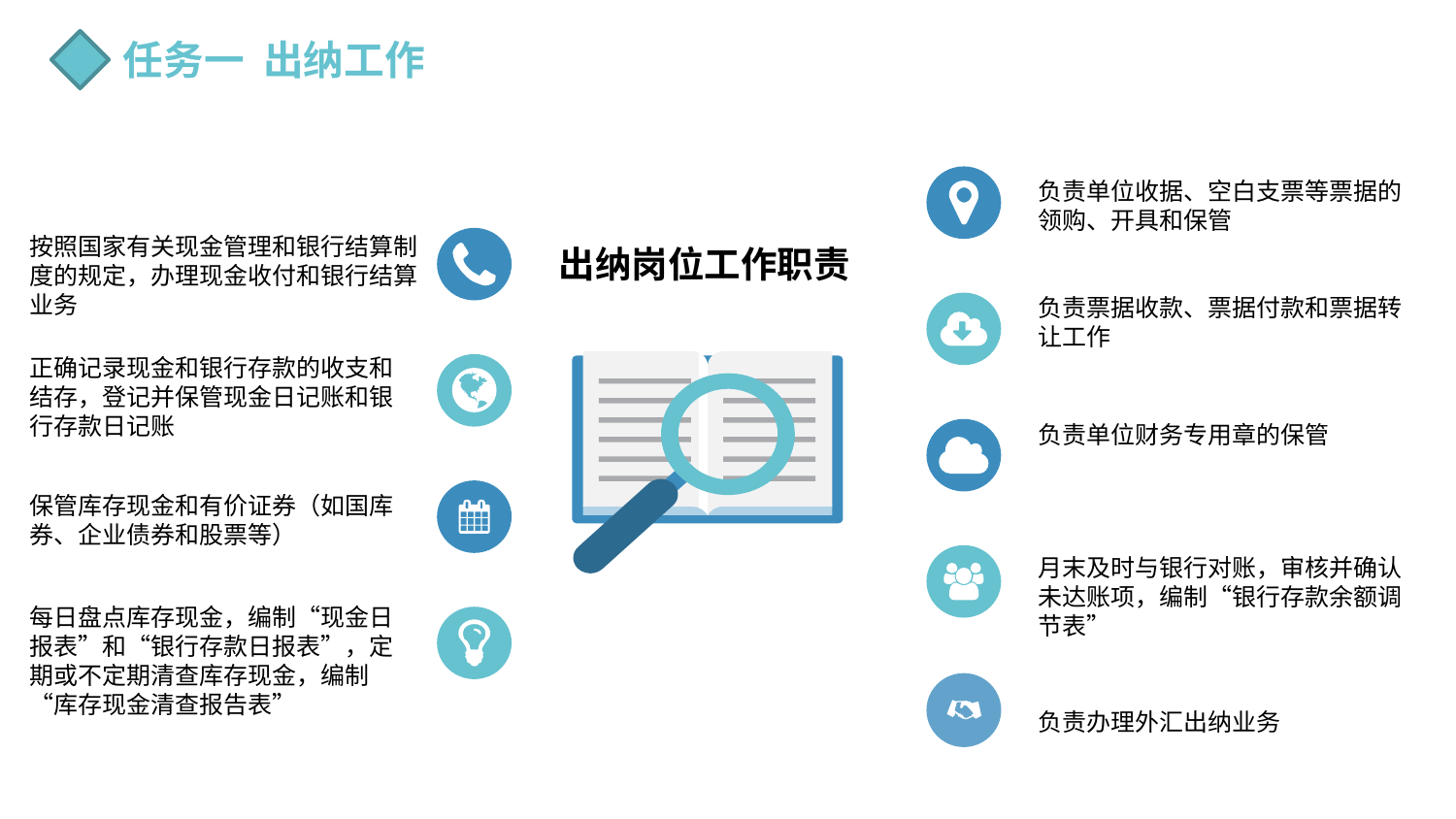

任务一  出纳工作

负责单位收据、空白支票等票据的领购、开具和保管
按照国家有关现金管理和银行结算制度的规定，办理现金收付和银行结算业务

出纳岗位工作职责
负责票据收款、票据付款和票据转让工作
正确记录现金和银行存款的收支和结存，登记并保管现金日记账和银行存款日记账

负责单位财务专用章的保管
保管库存现金和有价证券（如国库券、企业债券和股票等）
月末及时与银行对账，审核并确认未达账项，编制“银行存款余额调节表”
每日盘点库存现金，编制“现金日报表”和“银行存款日报表”，定期或不定期清查库存现金，编制“库存现金清查报告表”
负责办理外汇出纳业务